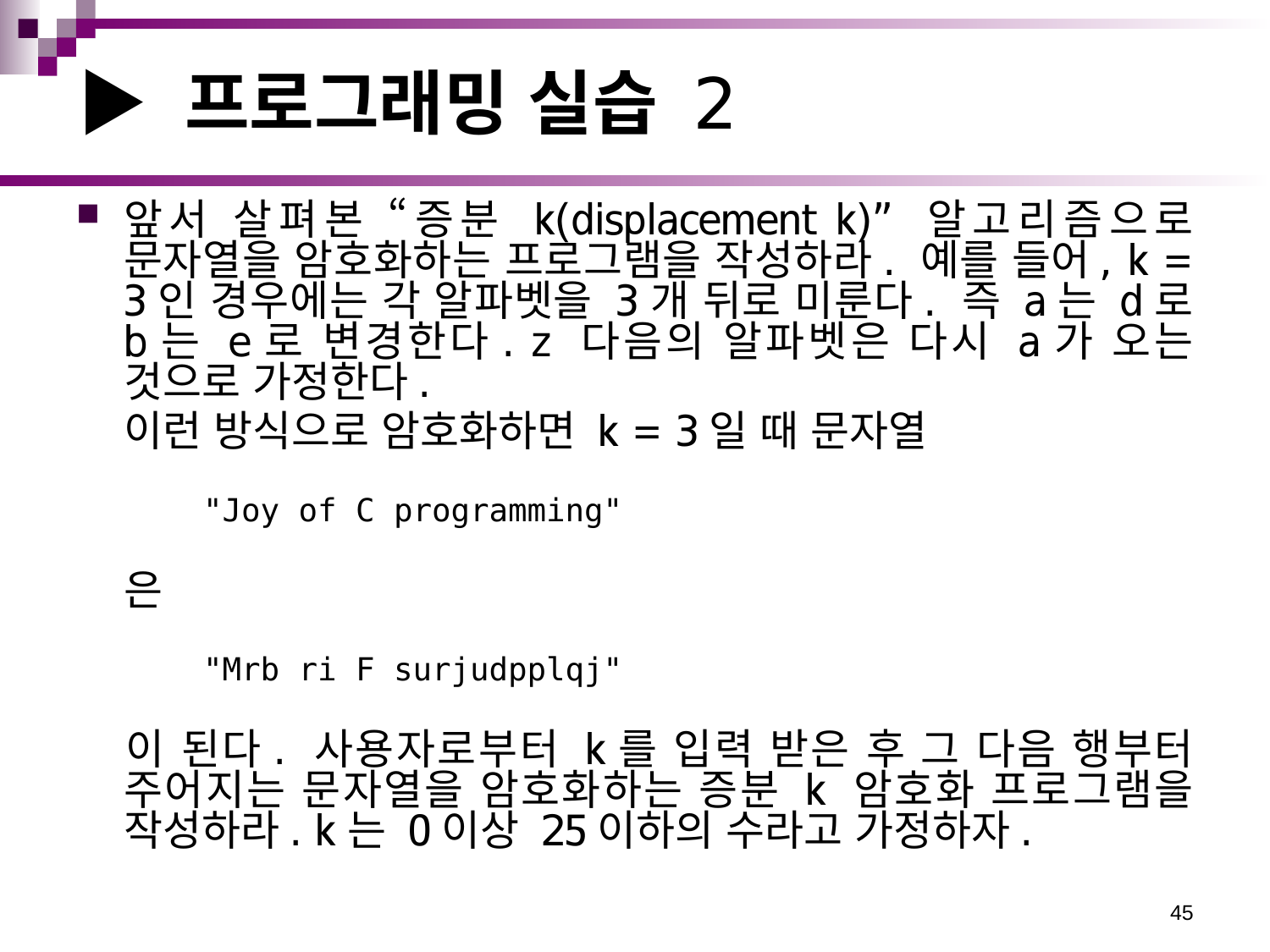

# ▶ 프로그래밍 실습 2
앞서 살펴본 “증분 k(displacement k)” 알고리즘으로 문자열을 암호화하는 프로그램을 작성하라. 예를 들어, k = 3인 경우에는 각 알파벳을 3개 뒤로 미룬다. 즉 a는 d로 b는 e로 변경한다. z 다음의 알파벳은 다시 a가 오는 것으로 가정한다.
	이런 방식으로 암호화하면 k = 3일 때 문자열

"Joy of C programming"

	은

"Mrb ri F surjudpplqj"

	이 된다. 사용자로부터 k를 입력 받은 후 그 다음 행부터 주어지는 문자열을 암호화하는 증분 k 암호화 프로그램을 작성하라. k는 0이상 25이하의 수라고 가정하자.
45